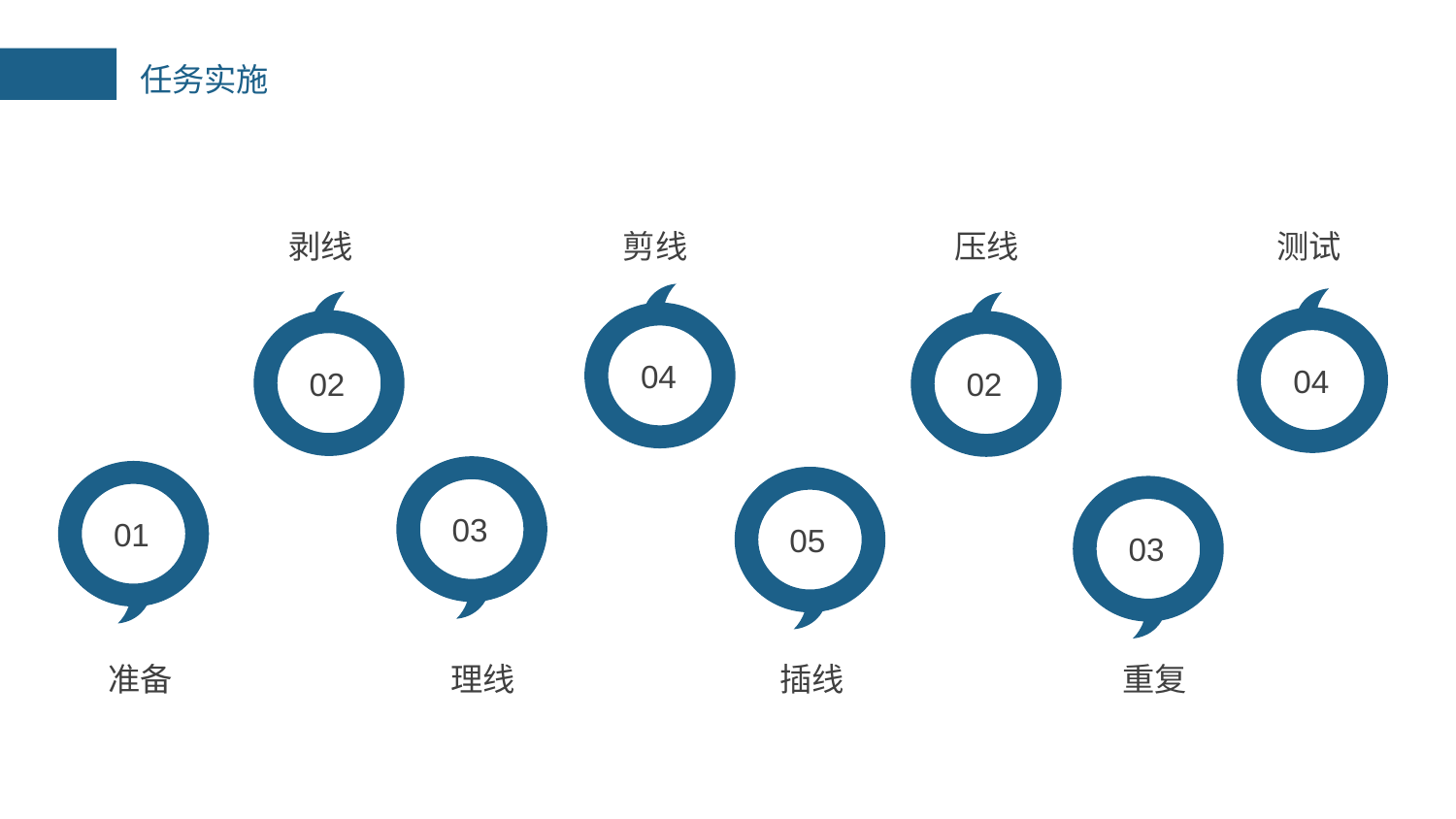

任务实施
剥线

02
剪线

04
压线

02
测试

04

理线
03

01
准备

插线
05

重复
03